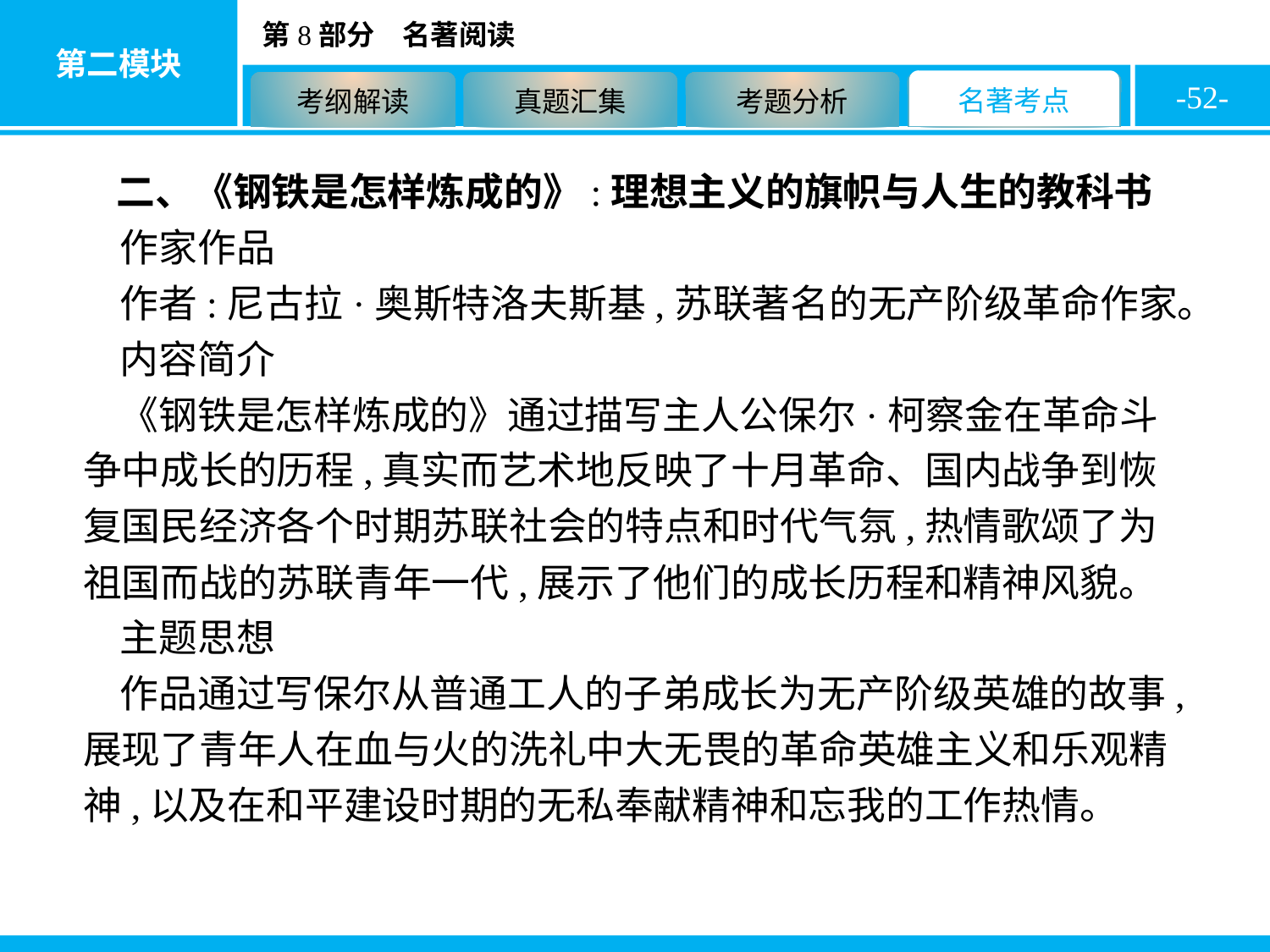

-52-
二、《钢铁是怎样炼成的》:理想主义的旗帜与人生的教科书
作家作品
作者:尼古拉·奥斯特洛夫斯基,苏联著名的无产阶级革命作家。
内容简介
《钢铁是怎样炼成的》通过描写主人公保尔·柯察金在革命斗争中成长的历程,真实而艺术地反映了十月革命、国内战争到恢复国民经济各个时期苏联社会的特点和时代气氛,热情歌颂了为祖国而战的苏联青年一代,展示了他们的成长历程和精神风貌。
主题思想
作品通过写保尔从普通工人的子弟成长为无产阶级英雄的故事,展现了青年人在血与火的洗礼中大无畏的革命英雄主义和乐观精神,以及在和平建设时期的无私奉献精神和忘我的工作热情。